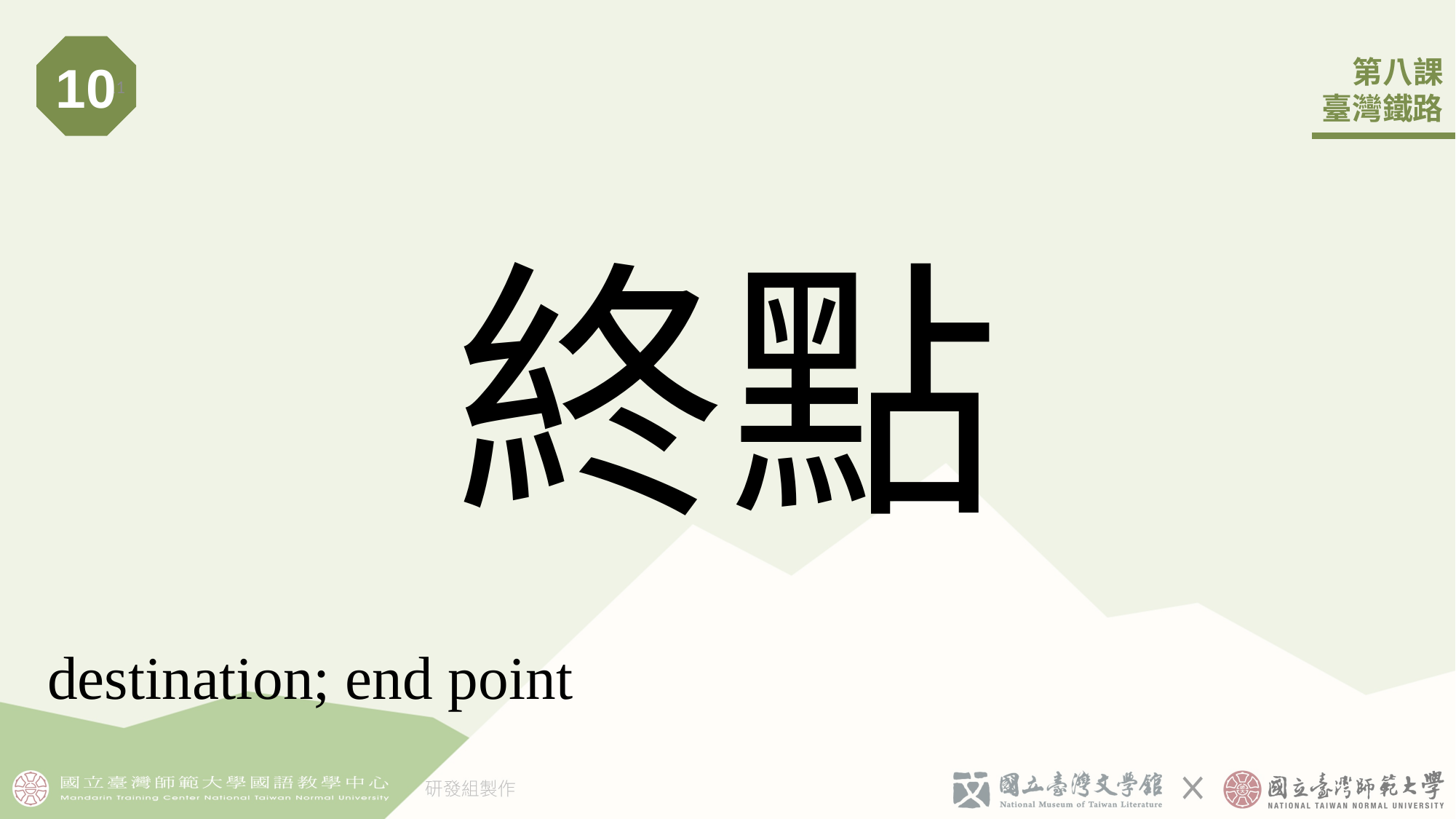

10
11
# 終點
destination; end point